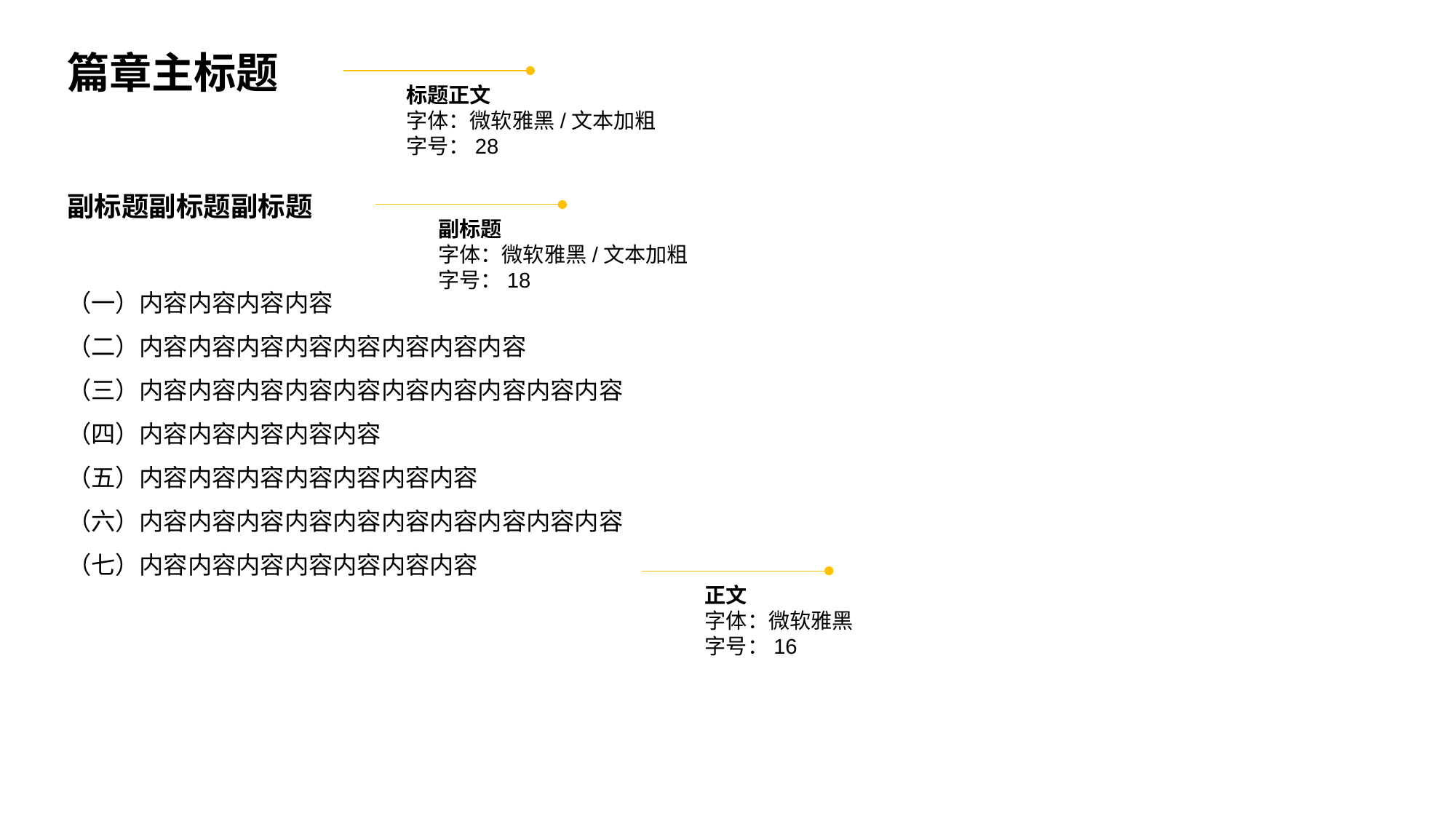

篇章主标题
标题正文
字体：微软雅黑/文本加粗
字号：28
副标题副标题副标题
副标题
字体：微软雅黑/文本加粗
字号：18
（一）内容内容内容内容
（二）内容内容内容内容内容内容内容内容
（三）内容内容内容内容内容内容内容内容内容内容
（四）内容内容内容内容内容
（五）内容内容内容内容内容内容内容
（六）内容内容内容内容内容内容内容内容内容内容
（七）内容内容内容内容内容内容内容
正文
字体：微软雅黑
字号：16